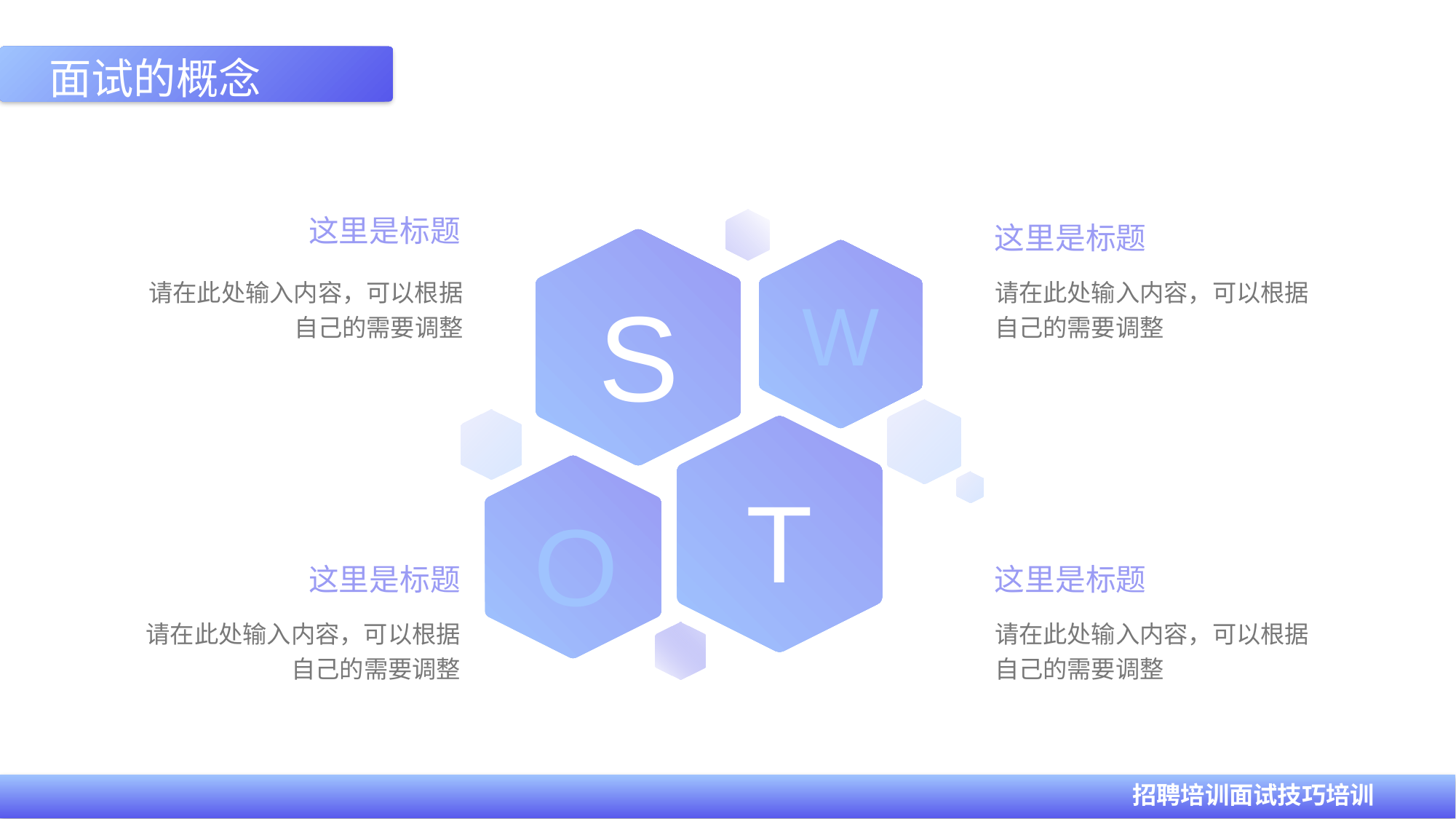

面试的概念
这里是标题

这里是标题

请在此处输入内容，可以根据自己的需要调整
请在此处输入内容，可以根据自己的需要调整
S
W

T

O
这里是标题
这里是标题
请在此处输入内容，可以根据自己的需要调整
请在此处输入内容，可以根据自己的需要调整